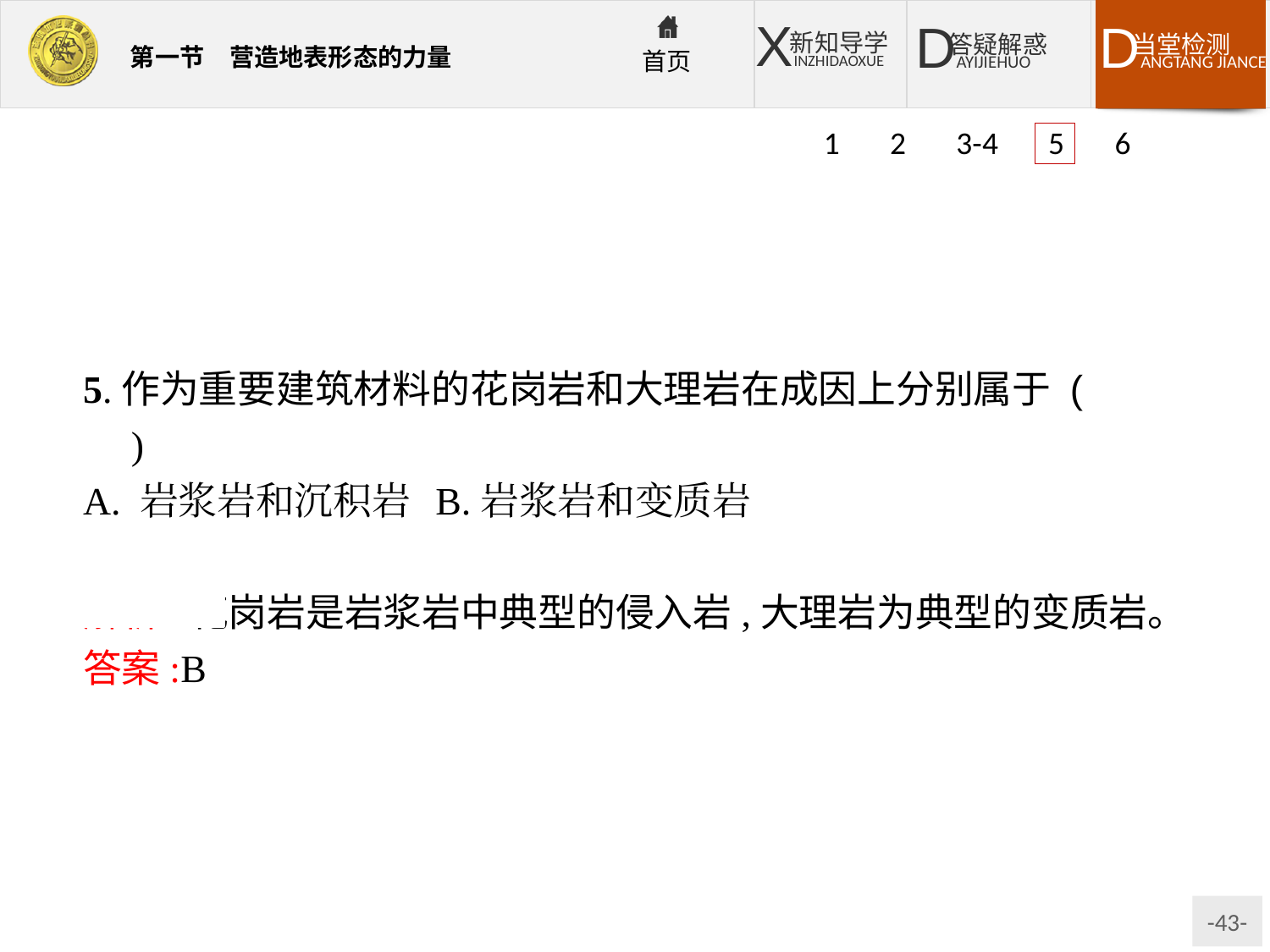

1       2       3-4       5       6

5.作为重要建筑材料的花岗岩和大理岩在成因上分别属于 (　　)
A. 岩浆岩和沉积岩	B.岩浆岩和变质岩
C.沉积岩和变质岩	D.变质岩和沉积岩
解析:花岗岩是岩浆岩中典型的侵入岩,大理岩为典型的变质岩。
答案:B